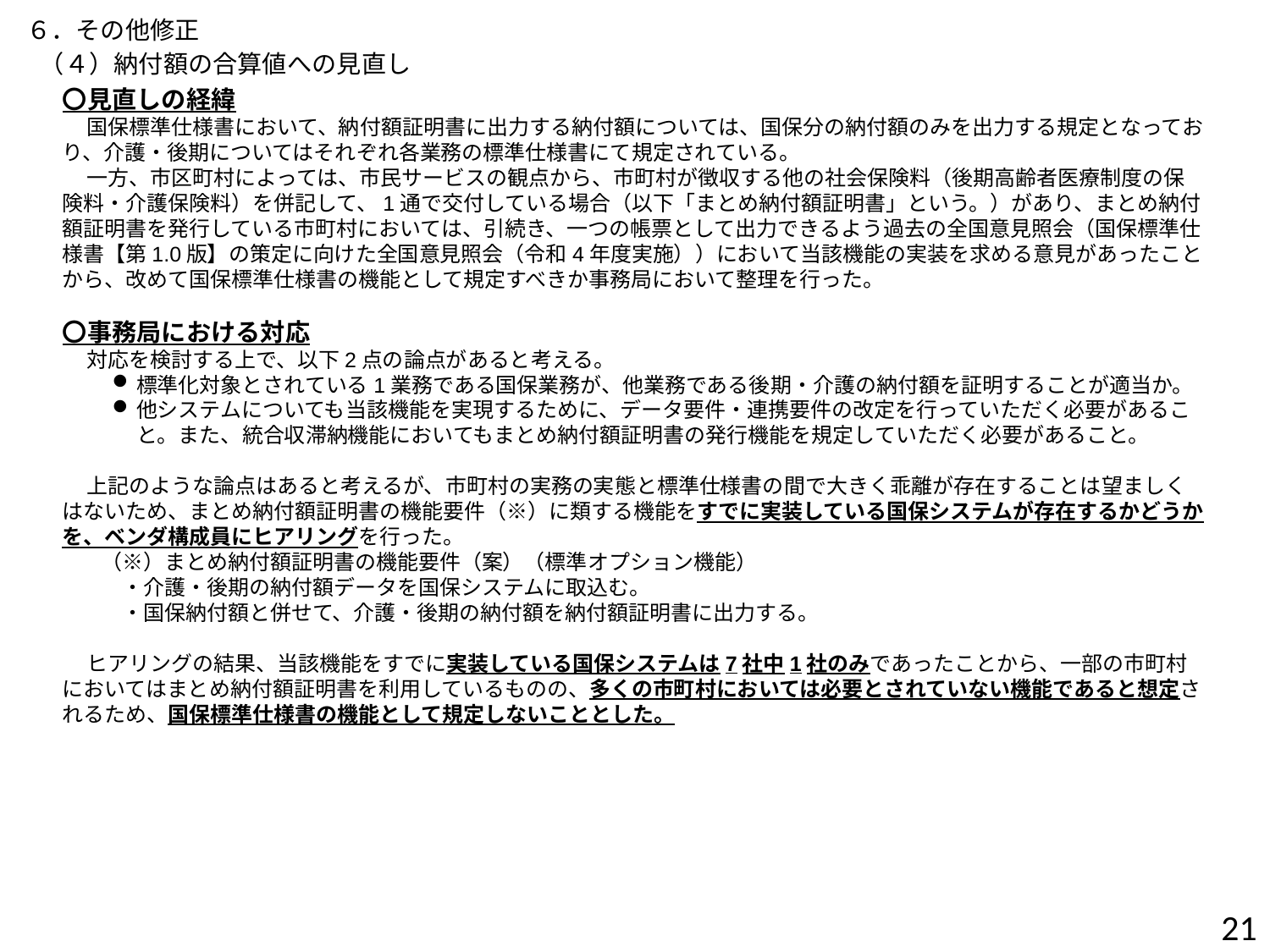

６．その他修正
（４）納付額の合算値への見直し
〇見直しの経緯
国保標準仕様書において、納付額証明書に出力する納付額については、国保分の納付額のみを出力する規定となっており、介護・後期についてはそれぞれ各業務の標準仕様書にて規定されている。
一方、市区町村によっては、市民サービスの観点から、市町村が徴収する他の社会保険料（後期高齢者医療制度の保険料・介護保険料）を併記して、1通で交付している場合（以下「まとめ納付額証明書」という。）があり、まとめ納付額証明書を発行している市町村においては、引続き、一つの帳票として出力できるよう過去の全国意見照会（国保標準仕様書【第1.0版】の策定に向けた全国意見照会（令和4年度実施））において当該機能の実装を求める意見があったことから、改めて国保標準仕様書の機能として規定すべきか事務局において整理を行った。

〇事務局における対応
対応を検討する上で、以下2点の論点があると考える。
標準化対象とされている1業務である国保業務が、他業務である後期・介護の納付額を証明することが適当か。
他システムについても当該機能を実現するために、データ要件・連携要件の改定を行っていただく必要があること。また、統合収滞納機能においてもまとめ納付額証明書の発行機能を規定していただく必要があること。

上記のような論点はあると考えるが、市町村の実務の実態と標準仕様書の間で大きく乖離が存在することは望ましくはないため、まとめ納付額証明書の機能要件（※）に類する機能をすでに実装している国保システムが存在するかどうかを、ベンダ構成員にヒアリングを行った。
  （※）まとめ納付額証明書の機能要件（案）（標準オプション機能）
  　・介護・後期の納付額データを国保システムに取込む。
  　・国保納付額と併せて、介護・後期の納付額を納付額証明書に出力する。

ヒアリングの結果、当該機能をすでに実装している国保システムは7社中1社のみであったことから、一部の市町村においてはまとめ納付額証明書を利用しているものの、多くの市町村においては必要とされていない機能であると想定されるため、国保標準仕様書の機能として規定しないこととした。
21